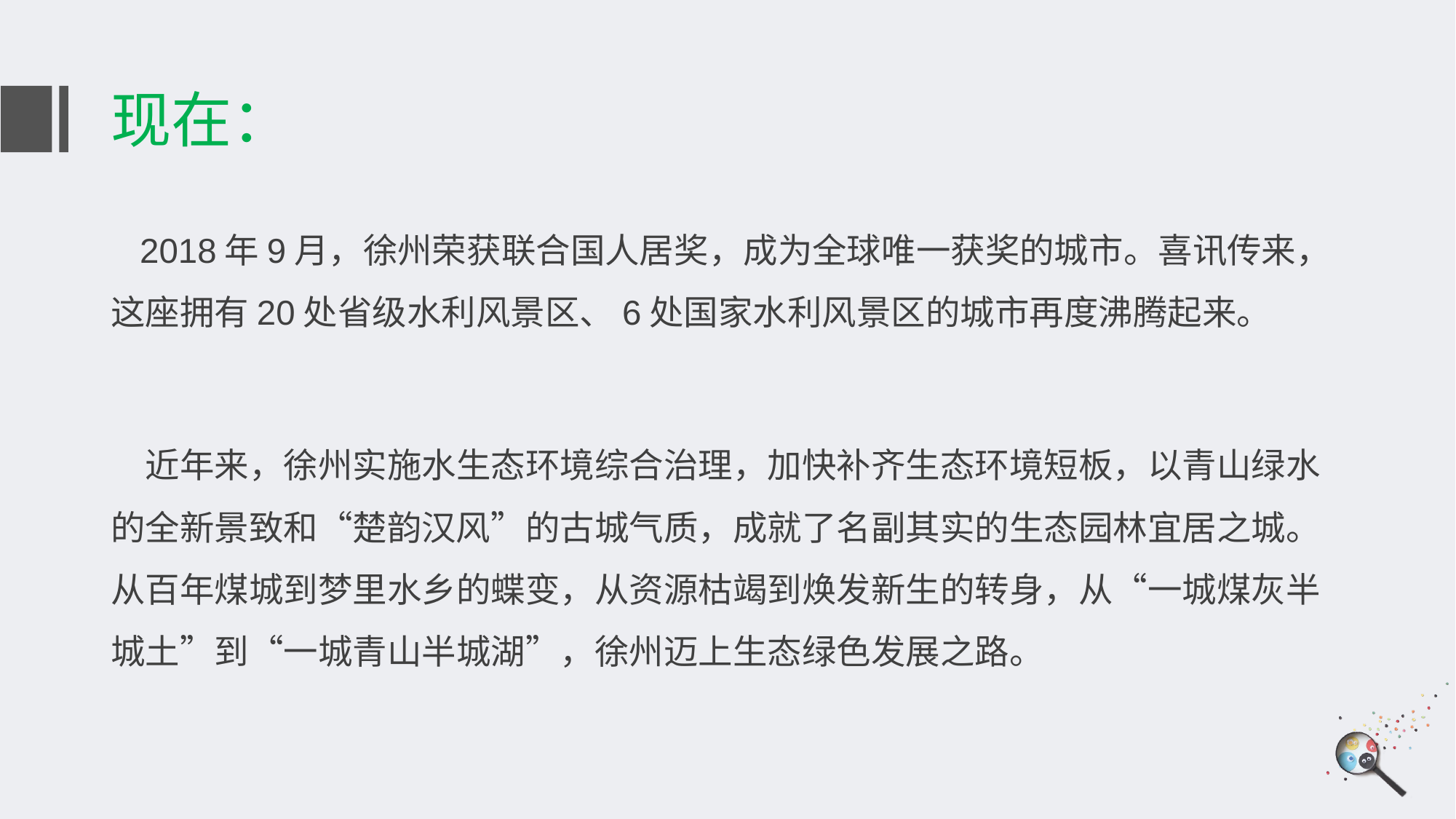

# 现在：
   2018年9月，徐州荣获联合国人居奖，成为全球唯一获奖的城市。喜讯传来，这座拥有20处省级水利风景区、6处国家水利风景区的城市再度沸腾起来。

　近年来，徐州实施水生态环境综合治理，加快补齐生态环境短板，以青山绿水的全新景致和“楚韵汉风”的古城气质，成就了名副其实的生态园林宜居之城。从百年煤城到梦里水乡的蝶变，从资源枯竭到焕发新生的转身，从“一城煤灰半城土”到“一城青山半城湖”，徐州迈上生态绿色发展之路。